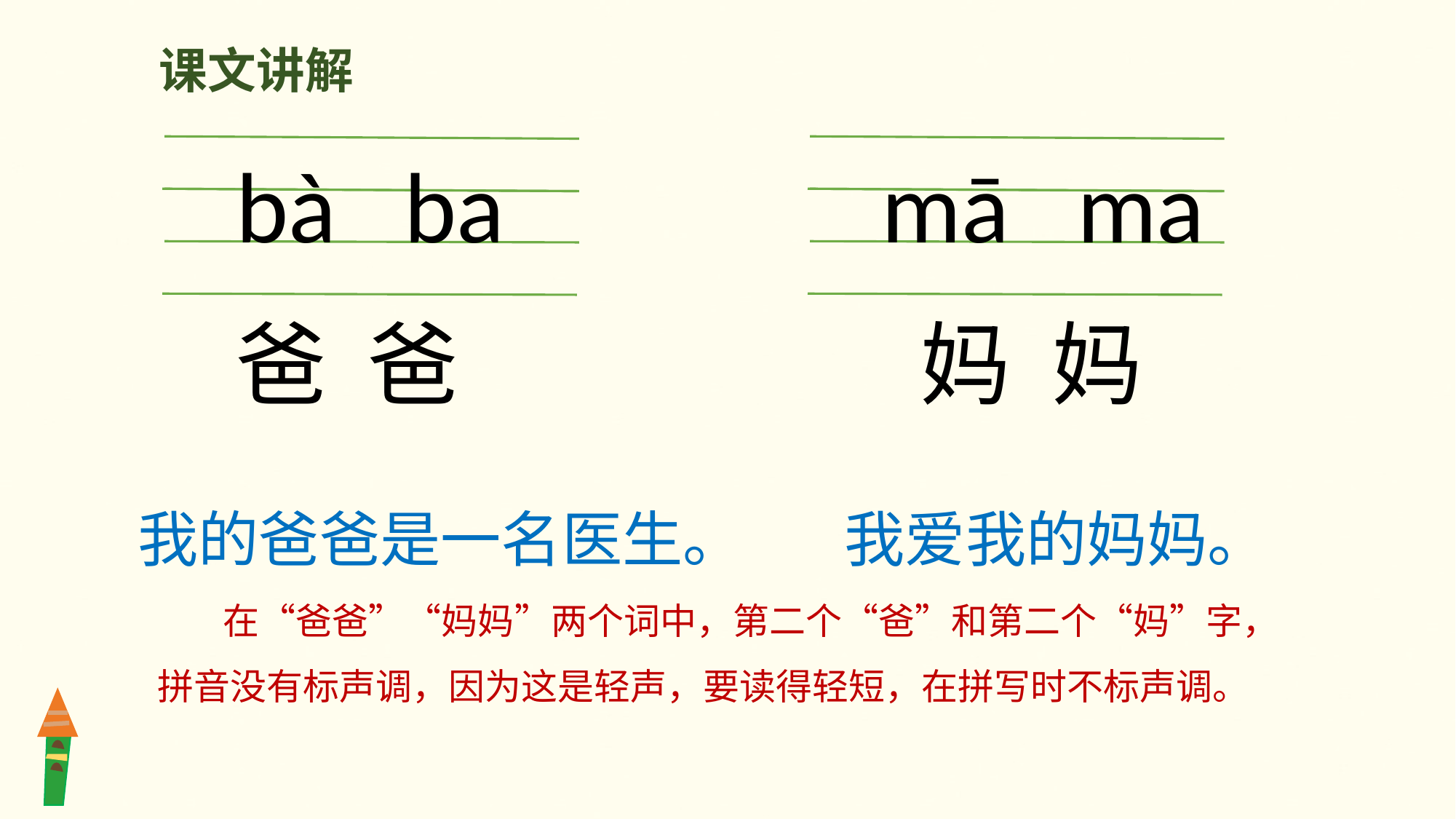

课文讲解
bà   ba
爸  爸
我的爸爸是一名医生。
mā   ma
妈  妈
我爱我的妈妈。
       在“爸爸”“妈妈”两个词中，第二个“爸”和第二个“妈”字，拼音没有标声调，因为这是轻声，要读得轻短，在拼写时不标声调。